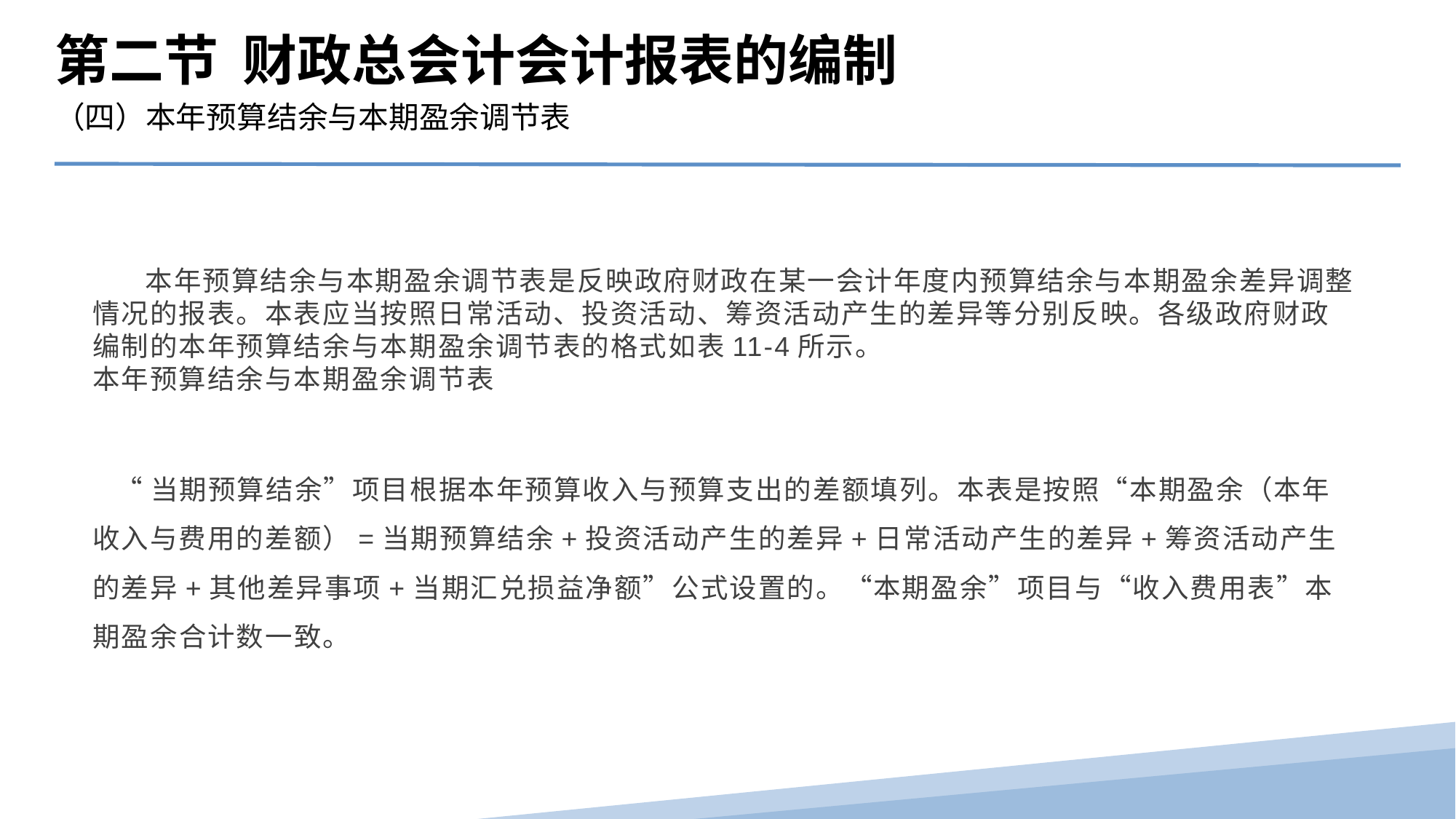

第二节  财政总会计会计报表的编制
（四）本年预算结余与本期盈余调节表
      本年预算结余与本期盈余调节表是反映政府财政在某一会计年度内预算结余与本期盈余差异调整情况的报表。本表应当按照日常活动、投资活动、筹资活动产生的差异等分别反映。各级政府财政编制的本年预算结余与本期盈余调节表的格式如表11-4所示。
本年预算结余与本期盈余调节表

   “当期预算结余”项目根据本年预算收入与预算支出的差额填列。本表是按照“本期盈余（本年收入与费用的差额）=当期预算结余+投资活动产生的差异+日常活动产生的差异+筹资活动产生的差异+其他差异事项+当期汇兑损益净额”公式设置的。“本期盈余”项目与“收入费用表”本期盈余合计数一致。